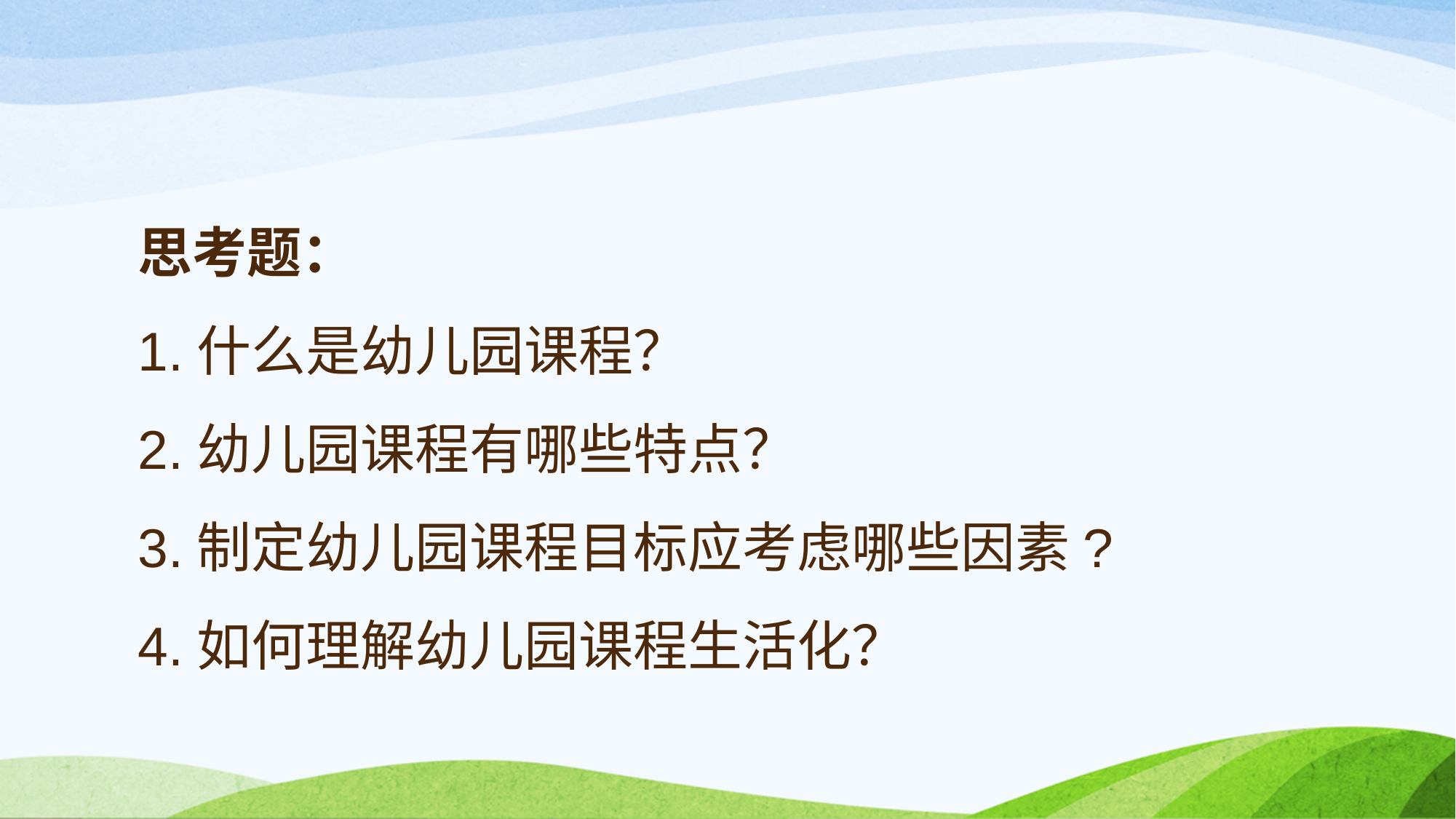

# 思考题： 1.什么是幼儿园课程？ 2.幼儿园课程有哪些特点？ 3.制定幼儿园课程目标应考虑哪些因素? 4.如何理解幼儿园课程生活化？